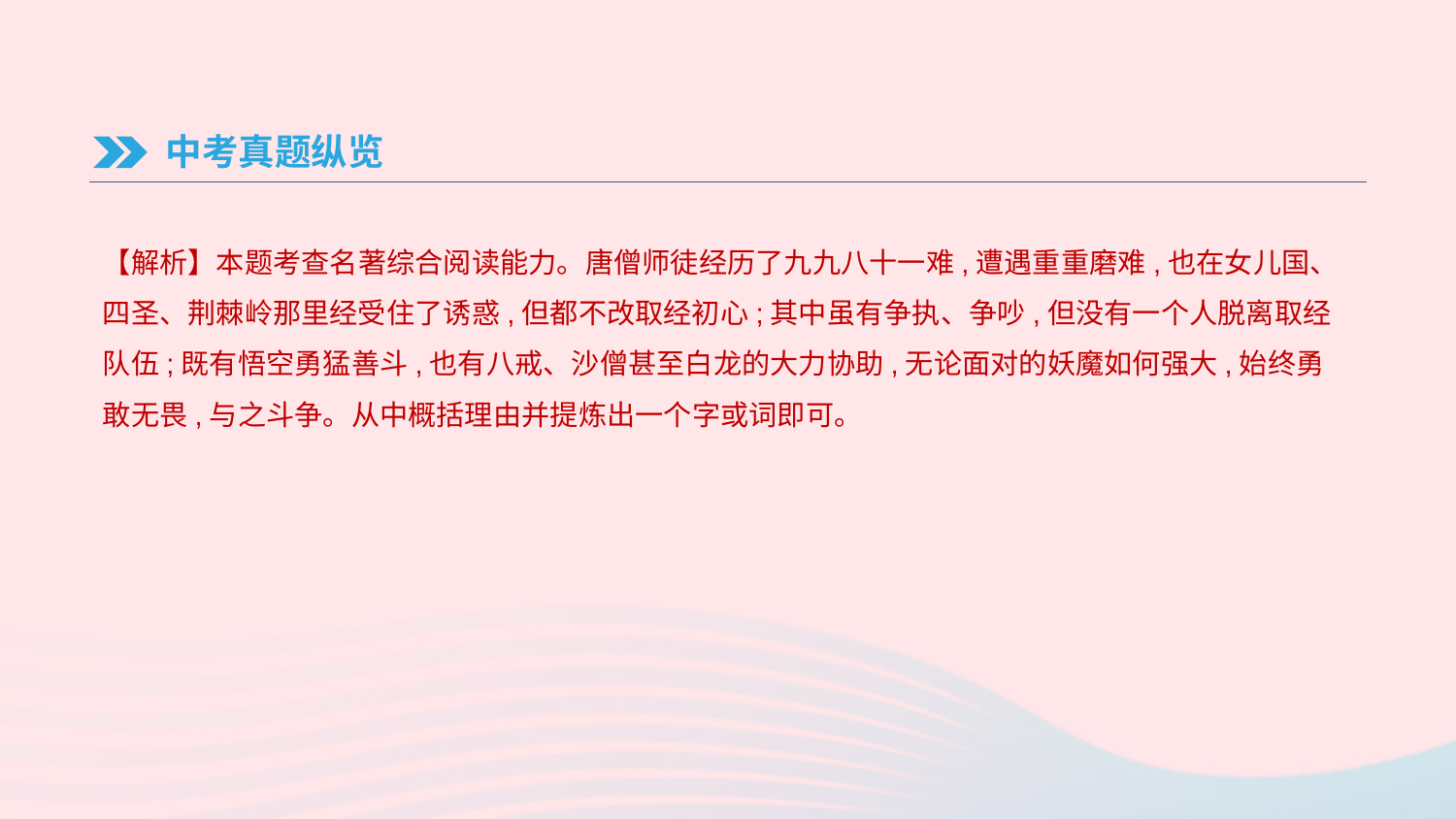

中考真题纵览

【解析】本题考查名著综合阅读能力。唐僧师徒经历了九九八十一难,遭遇重重磨难,也在女儿国、四圣、荆棘岭那里经受住了诱惑,但都不改取经初心;其中虽有争执、争吵,但没有一个人脱离取经队伍;既有悟空勇猛善斗,也有八戒、沙僧甚至白龙的大力协助,无论面对的妖魔如何强大,始终勇敢无畏,与之斗争。从中概括理由并提炼出一个字或词即可。